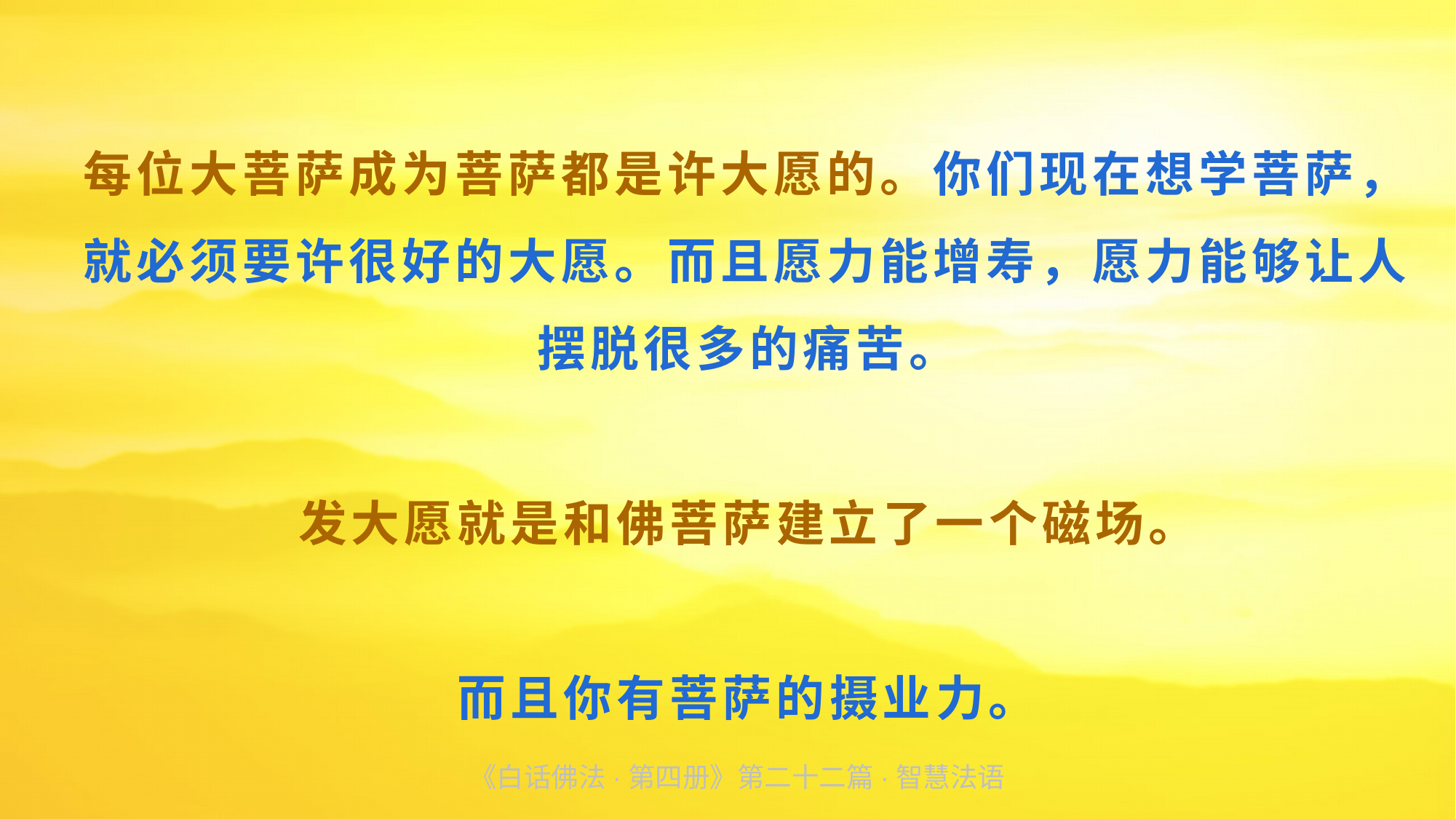

每位大菩萨成为菩萨都是许大愿的。你们现在想学菩萨，就必须要许很好的大愿。而且愿力能增寿，愿力能够让人摆脱很多的痛苦。

发大愿就是和佛菩萨建立了一个磁场。

而且你有菩萨的摄业力。
  《白话佛法·第四册》第二十二篇·智慧法语